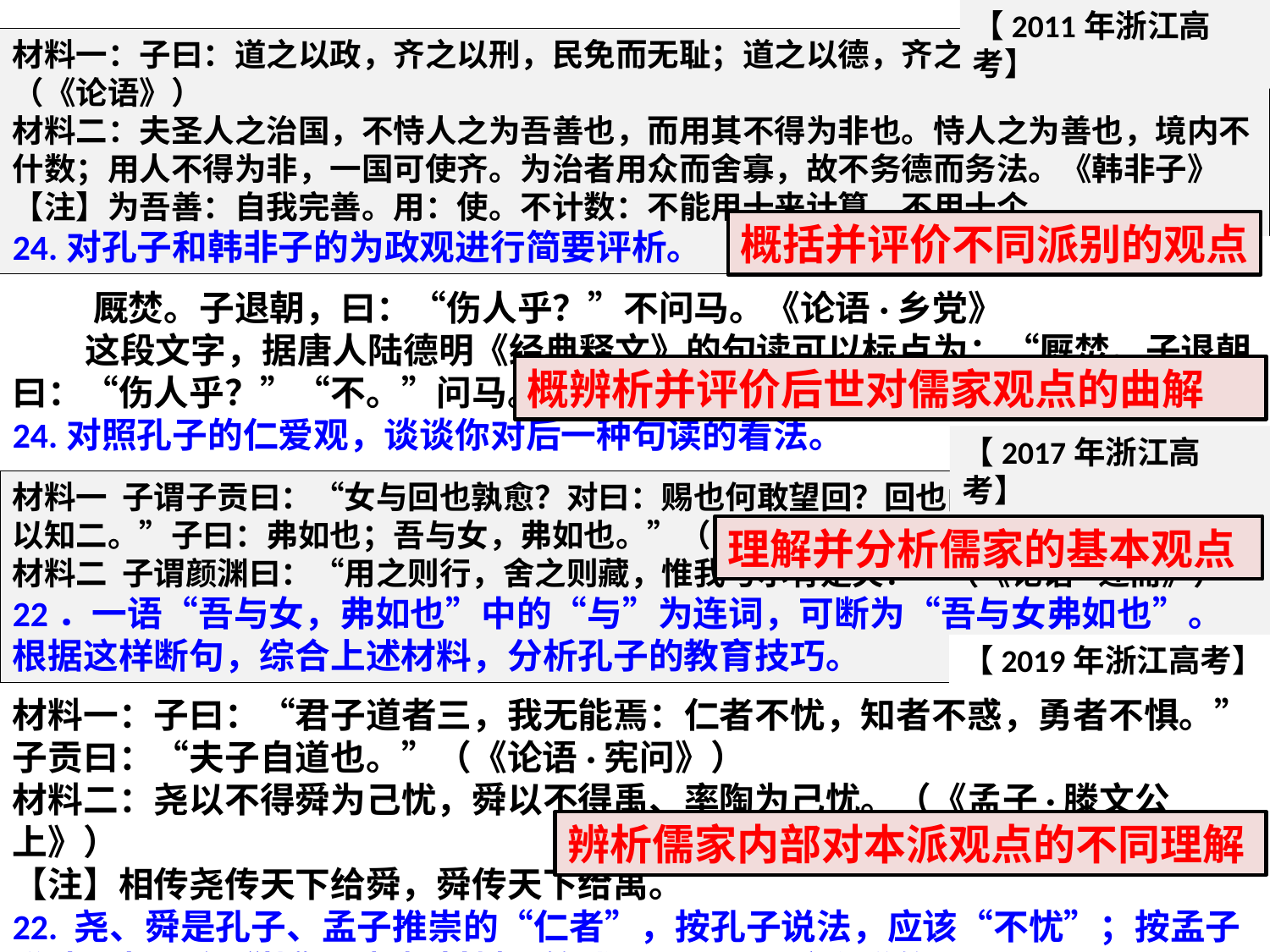

【2011年浙江高考】
材料一：子曰：道之以政，齐之以刑，民免而无耻；道之以德，齐之以礼，有耻且格。（《论语》）
材料二：夫圣人之治国，不恃人之为吾善也，而用其不得为非也。恃人之为善也，境内不什数；用人不得为非，一国可使齐。为治者用众而舍寡，故不务德而务法。《韩非子》
【注】为吾善：自我完善。用：使。不计数：不能用十来计算，不用十个。
24.对孔子和韩非子的为政观进行简要评析。
概括并评价不同派别的观点
【2012年浙江高考】
         厩焚。子退朝，曰：“伤人乎？”不问马。《论语·乡党》
        这段文字，据唐人陆德明《经典释文》的句读可以标点为：“厩焚。子退朝，曰：“伤人乎？”“不。”问马。”
24.对照孔子的仁爱观，谈谈你对后一种句读的看法。
概辨析并评价后世对儒家观点的曲解
【2017年浙江高考】
材料一  子谓子贡曰：“女与回也孰愈？对曰：赐也何敢望回？回也闻一知十，赐也闻一以知二。”子曰：弗如也；吾与女，弗如也。”（《论语·公治长》）
材料二  子谓颜渊曰：“用之则行，舍之则藏，惟我与尔有是夫！”（《论语·述而》）
22．一语“吾与女，弗如也”中的“与”为连词，可断为“吾与女弗如也”。根据这样断句，综合上述材料，分析孔子的教育技巧。
理解并分析儒家的基本观点
【2019年浙江高考】
材料一：子曰：“君子道者三，我无能焉：仁者不忧，知者不惑，勇者不惧。”子贡曰：“夫子自道也。”（《论语·宪问》）
材料二：尧以不得舜为己忧，舜以不得禹、率陶为己忧。（《孟子·滕文公上》）
【注】相传尧传天下给舜，舜传天下给禹。
22. 尧、舜是孔子、孟子推崇的“仁者”，按孔子说法，应该“不忧”；按孟子说法，却又会“忧”。根据材料，简述孔子、孟子这么说的原因。
辨析儒家内部对本派观点的不同理解